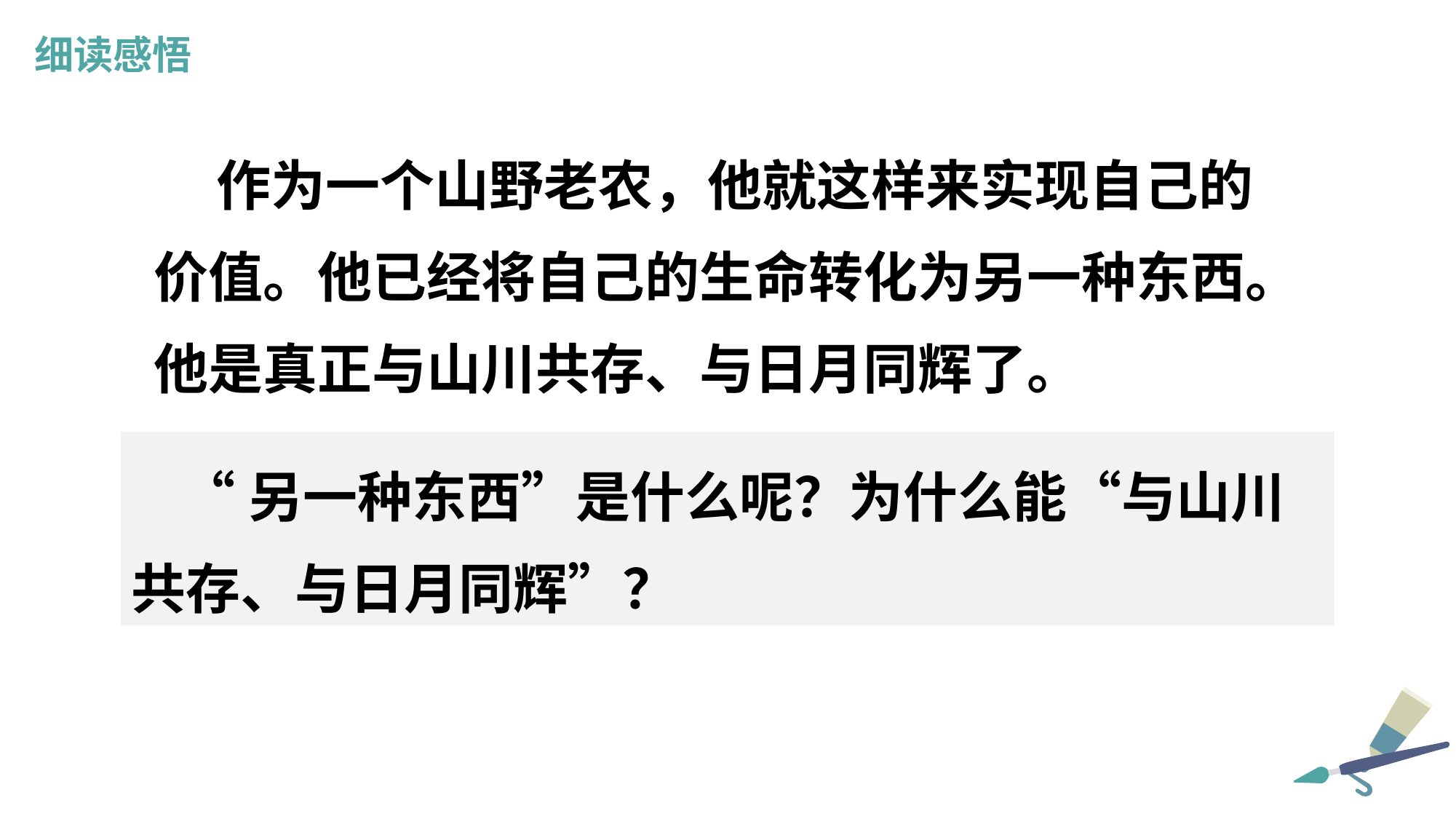

细读感悟
    作为一个山野老农，他就这样来实现自己的价值。他已经将自己的生命转化为另一种东西。他是真正与山川共存、与日月同辉了。
    “另一种东西”是什么呢？为什么能“与山川共存、与日月同辉”？